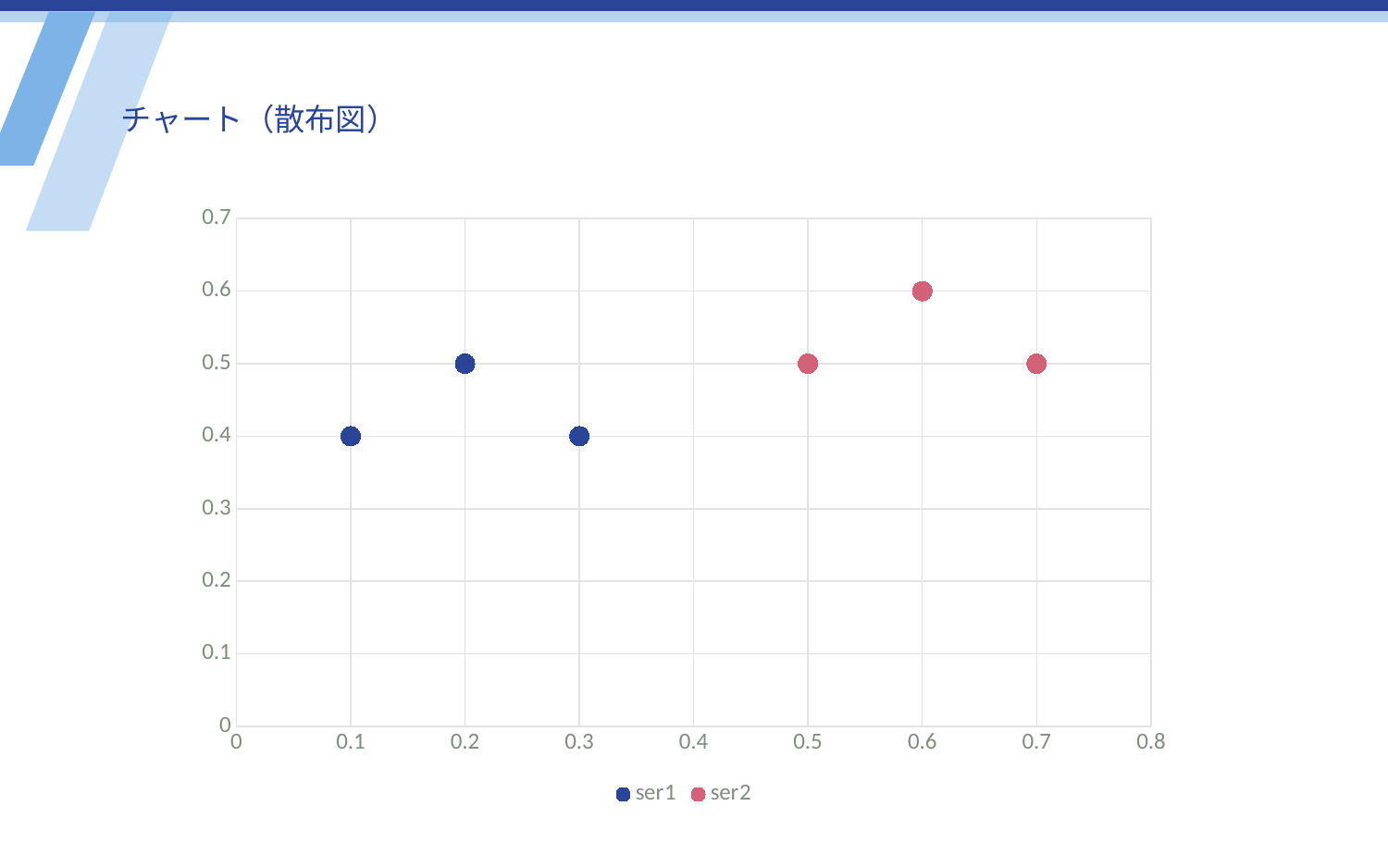

# チャート（散布図）

### Chart

| Category | ser1 | ser2 |
|---|---|---|